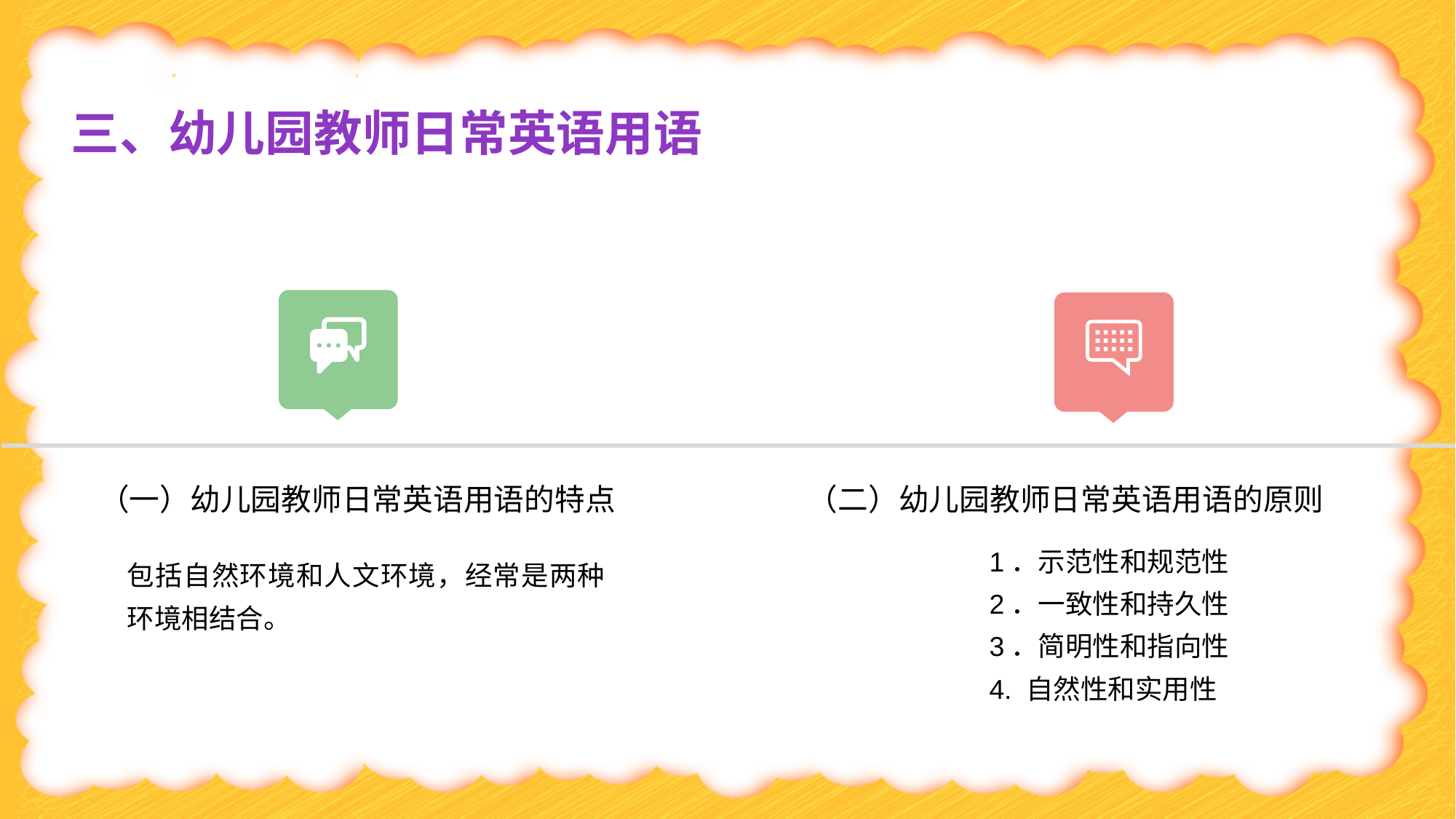

三、幼儿园教师日常英语用语

（二）幼儿园教师日常英语用语的原则
（一）幼儿园教师日常英语用语的特点
1．示范性和规范性
2．一致性和持久性
3．简明性和指向性
4. 自然性和实用性
包括自然环境和人文环境，经常是两种环境相结合。